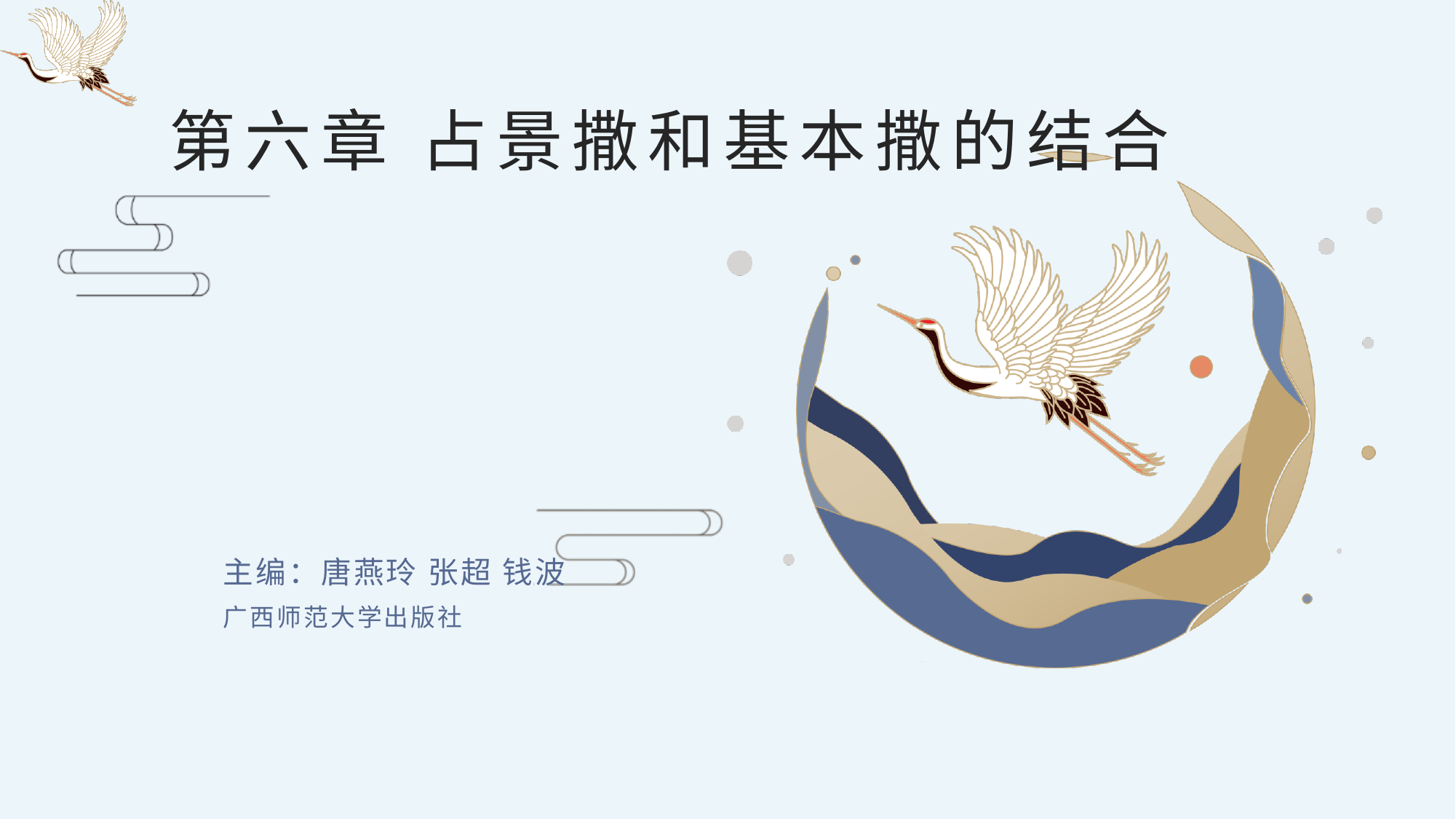

# 第六章 占景撒和基本撒的结合
主编：唐燕玲 张超 钱波
广西师范大学出版社